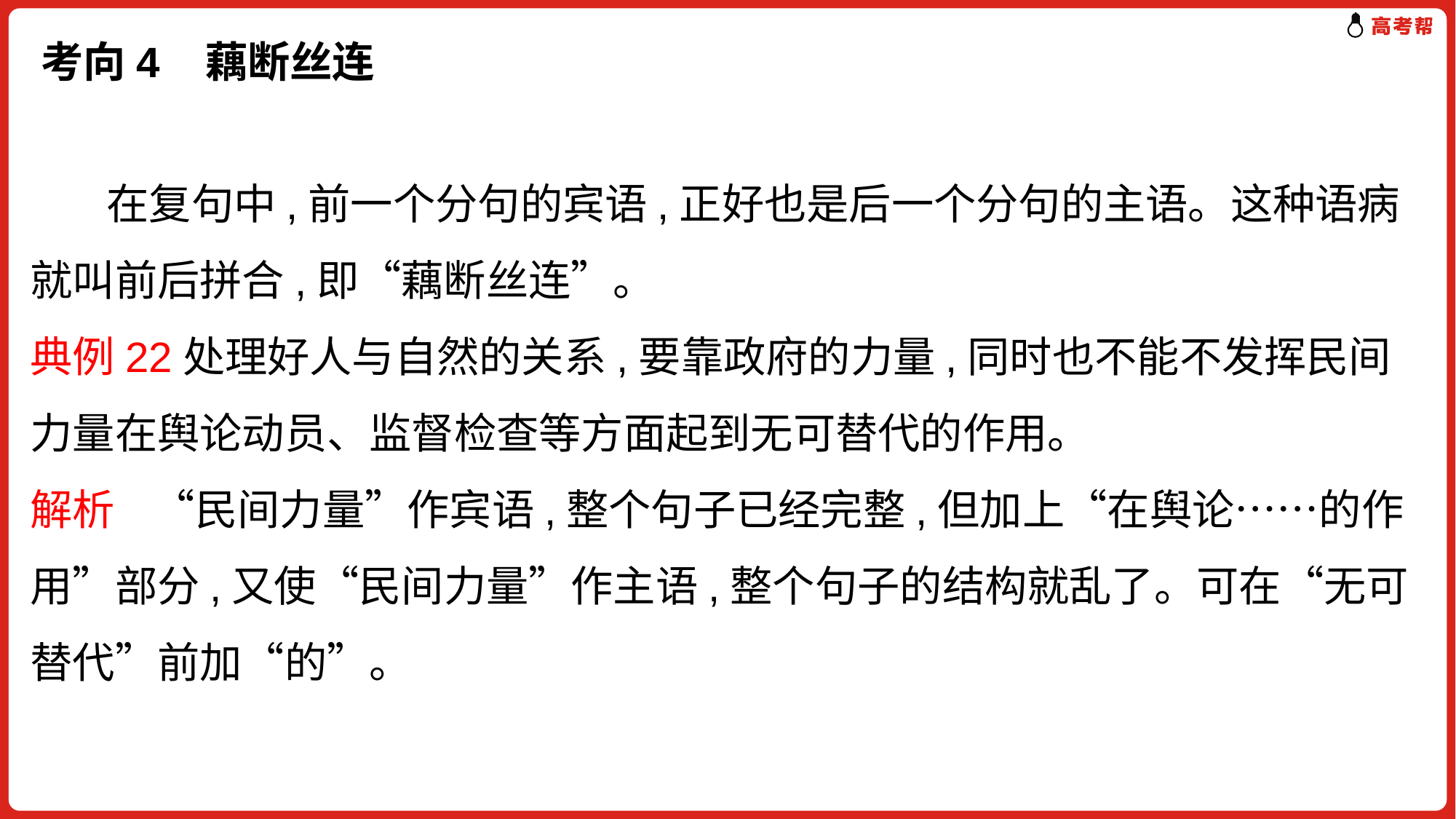

# 考向4   藕断丝连
       在复句中,前一个分句的宾语,正好也是后一个分句的主语。这种语病就叫前后拼合,即“藕断丝连”。
典例22处理好人与自然的关系,要靠政府的力量,同时也不能不发挥民间力量在舆论动员、监督检查等方面起到无可替代的作用。
解析    “民间力量”作宾语,整个句子已经完整,但加上“在舆论……的作用”部分,又使“民间力量”作主语,整个句子的结构就乱了。可在“无可替代”前加“的”。